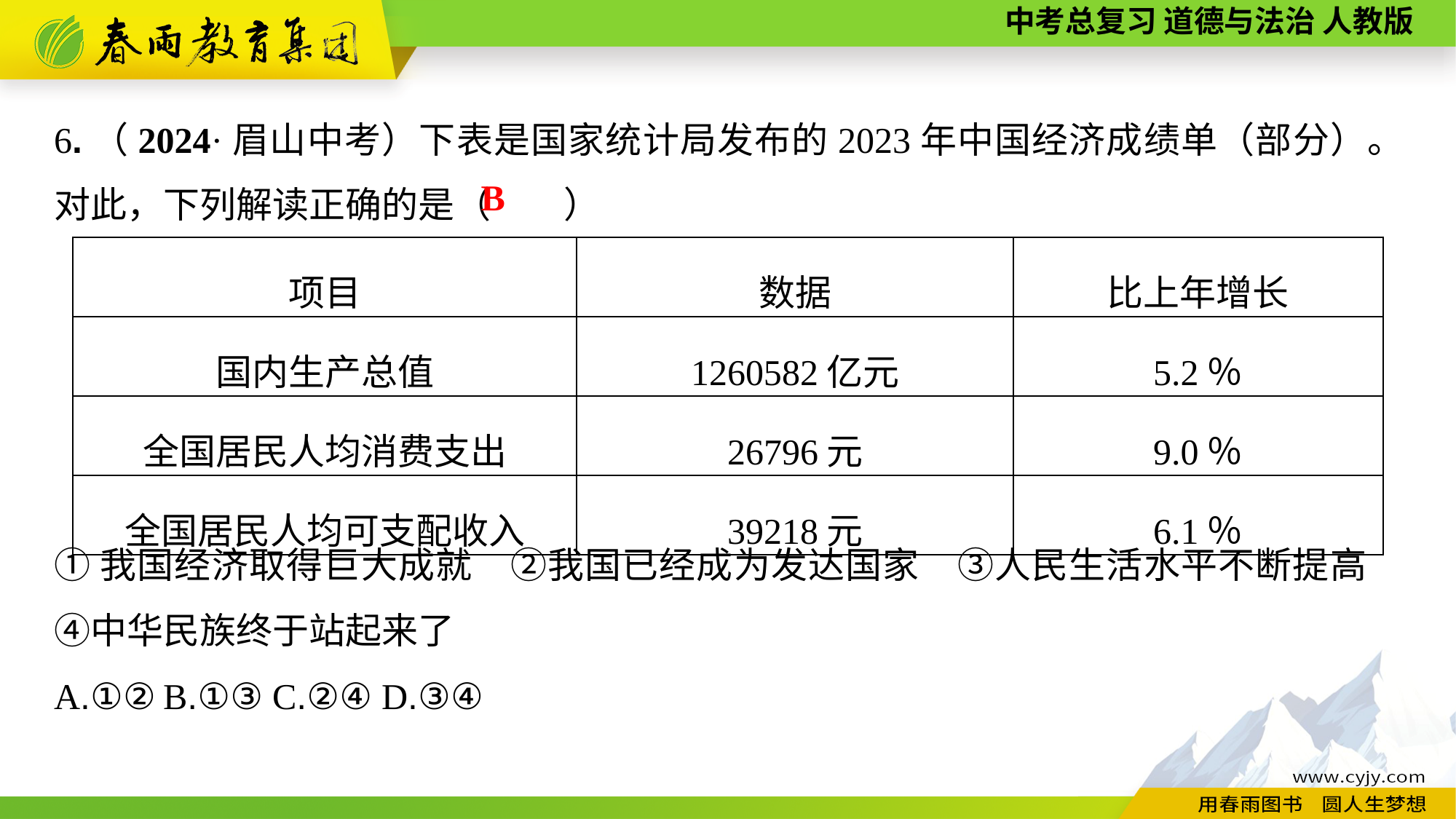

6.（2024·眉山中考）下表是国家统计局发布的2023年中国经济成绩单（部分）。对此，下列解读正确的是（　　）

①我国经济取得巨大成就　②我国已经成为发达国家　③人民生活水平不断提高　④中华民族终于站起来了
A.①②	B.①③	C.②④	D.③④
B
| 项目 | 数据 | 比上年增长 |
| --- | --- | --- |
| 国内生产总值 | 1260582亿元 | 5.2％ |
| 全国居民人均消费支出 | 26796元 | 9.0％ |
| 全国居民人均可支配收入 | 39218元 | 6.1％ |